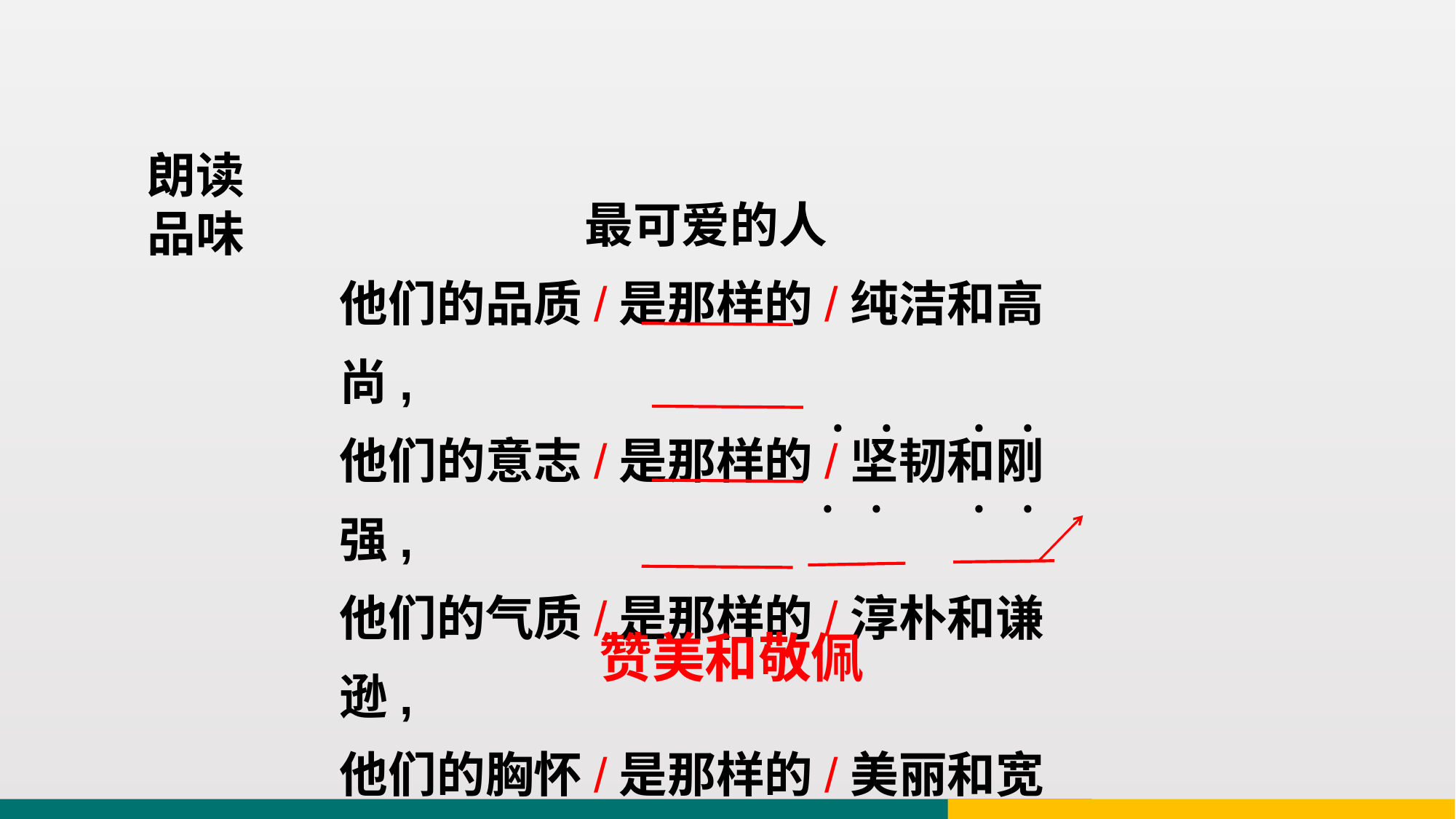

朗读品味
最可爱的人
他们的品质/是那样的/纯洁和高尚,
他们的意志/是那样的/坚韧和刚强,
他们的气质/是那样的/淳朴和谦逊,
他们的胸怀/是那样的/美丽和宽广!
﹒﹒
﹒﹒
﹒﹒
﹒﹒
赞美和敬佩